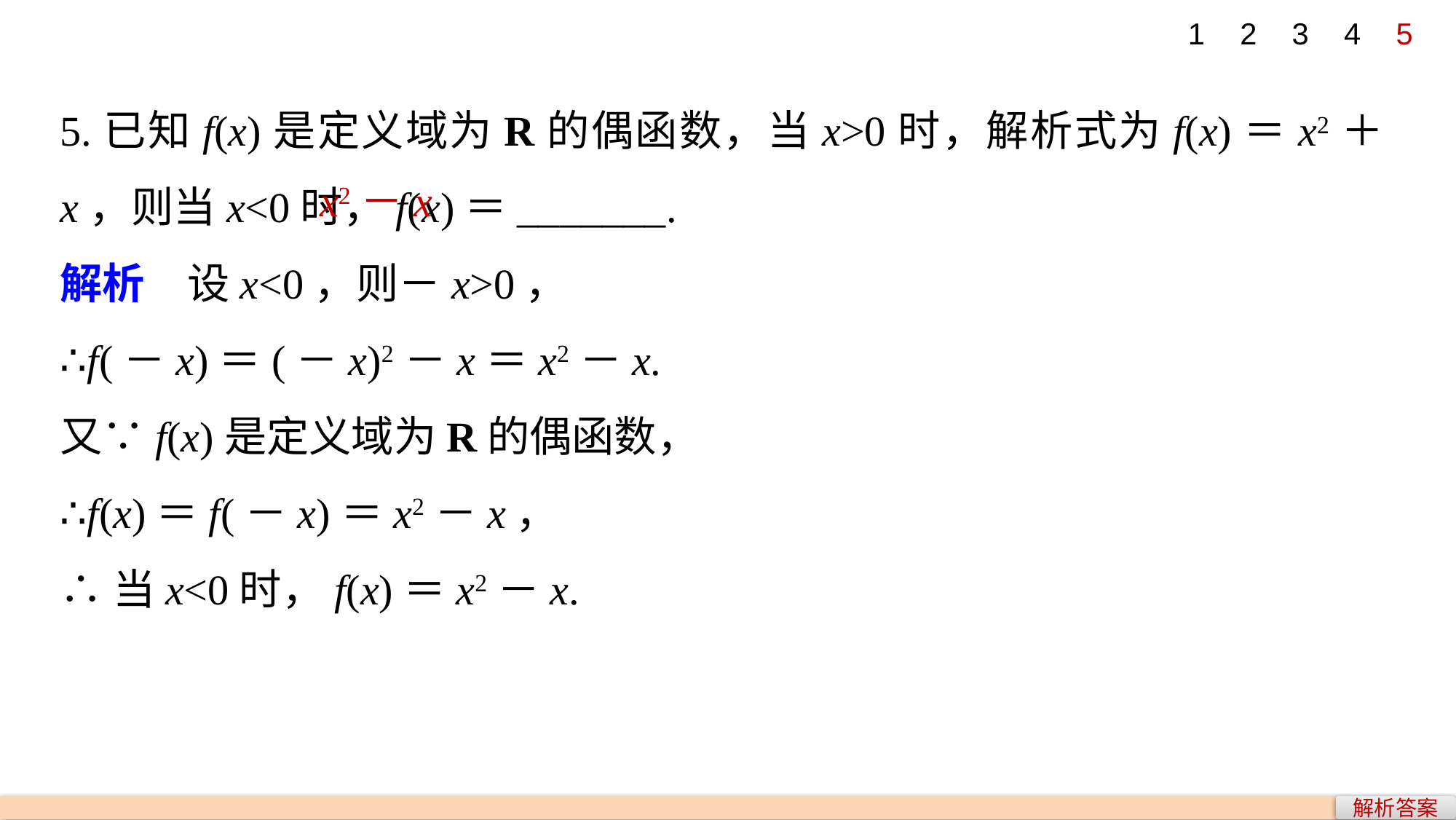

1
2
3
4
5
5.已知f(x)是定义域为R的偶函数，当x>0时，解析式为f(x)＝x2＋x，则当x<0时，f(x)＝_______.
解析　设x<0，则－x>0，
∴f(－x)＝(－x)2－x＝x2－x.
又∵f(x)是定义域为R的偶函数，
∴f(x)＝f(－x)＝x2－x，
∴当x<0时，f(x)＝x2－x.
x2－x
解析答案